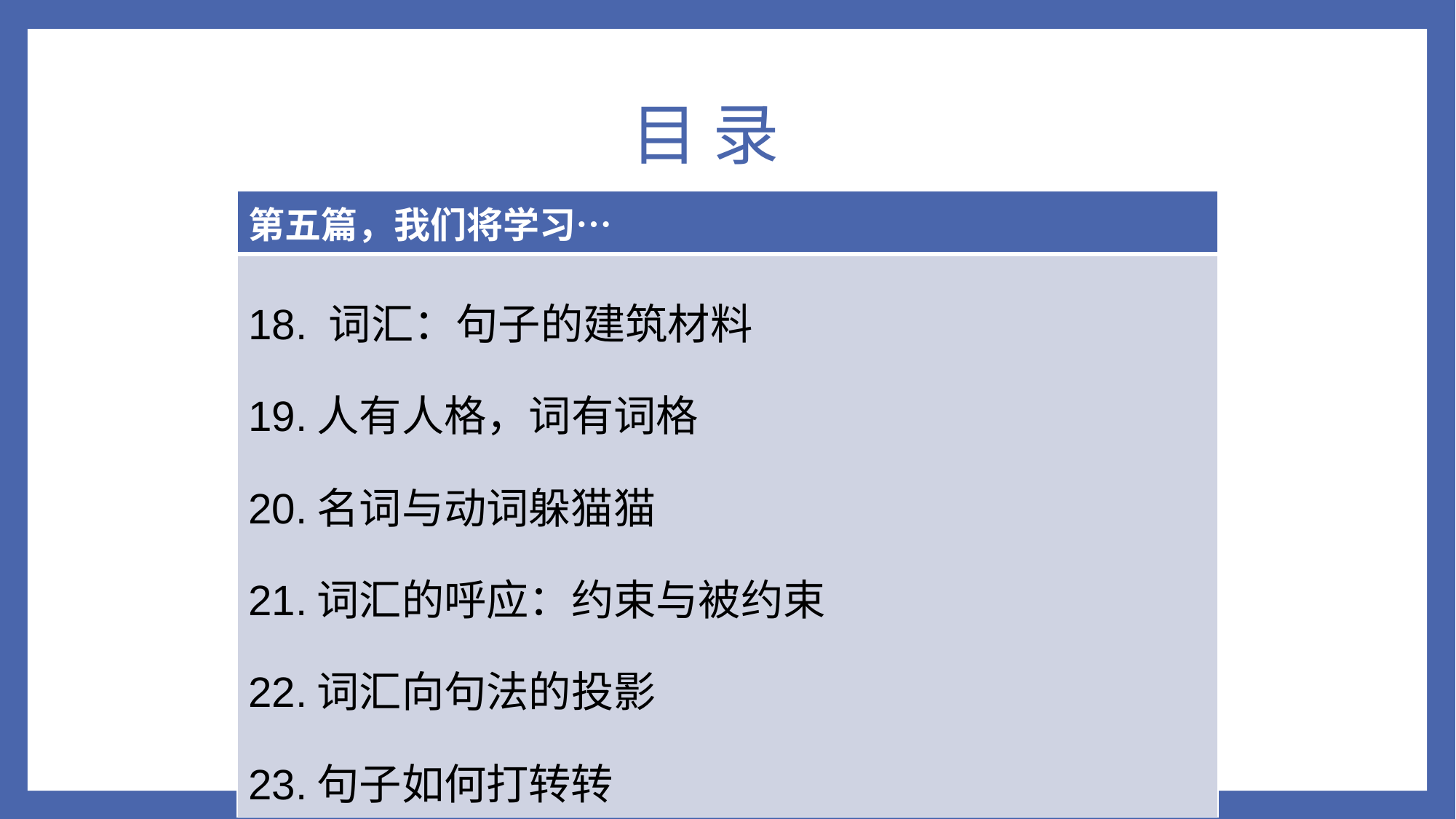

# 目 录
| 第五篇，我们将学习… |
| --- |
| 18. 词汇：句子的建筑材料 19.人有人格，词有词格 20.名词与动词躲猫猫 21.词汇的呼应：约束与被约束 22.词汇向句法的投影 23.句子如何打转转 |